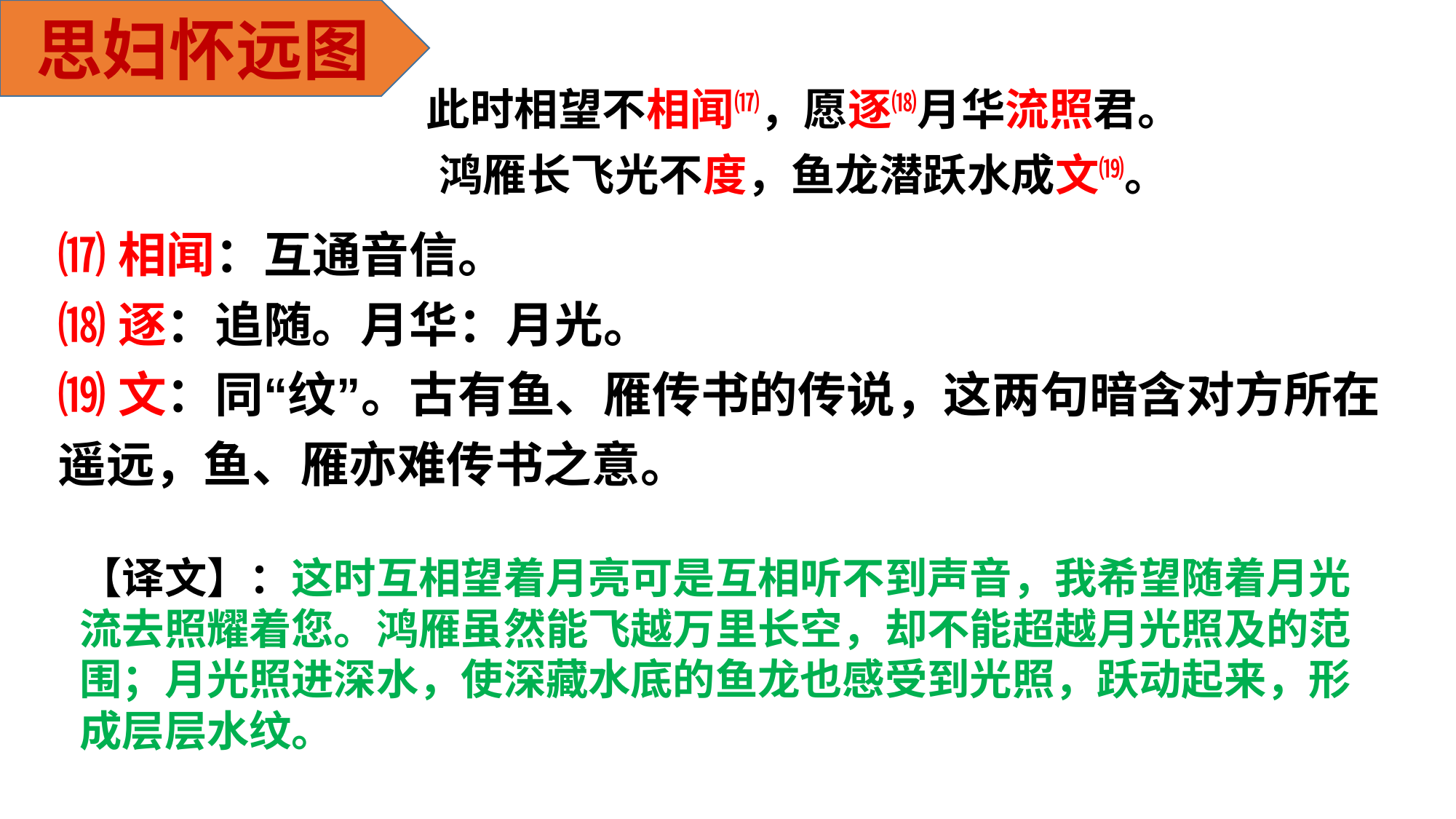

思妇怀远图
此时相望不相闻⒄，愿逐⒅月华流照君。
鸿雁长飞光不度，鱼龙潜跃水成文⒆。
⒄相闻：互通音信。
⒅逐：追随。月华：月光。
⒆文：同“纹”。古有鱼、雁传书的传说，这两句暗含对方所在遥远，鱼、雁亦难传书之意。
【译文】：这时互相望着月亮可是互相听不到声音，我希望随着月光流去照耀着您。鸿雁虽然能飞越万里长空，却不能超越月光照及的范围；月光照进深水，使深藏水底的鱼龙也感受到光照，跃动起来，形成层层水纹。